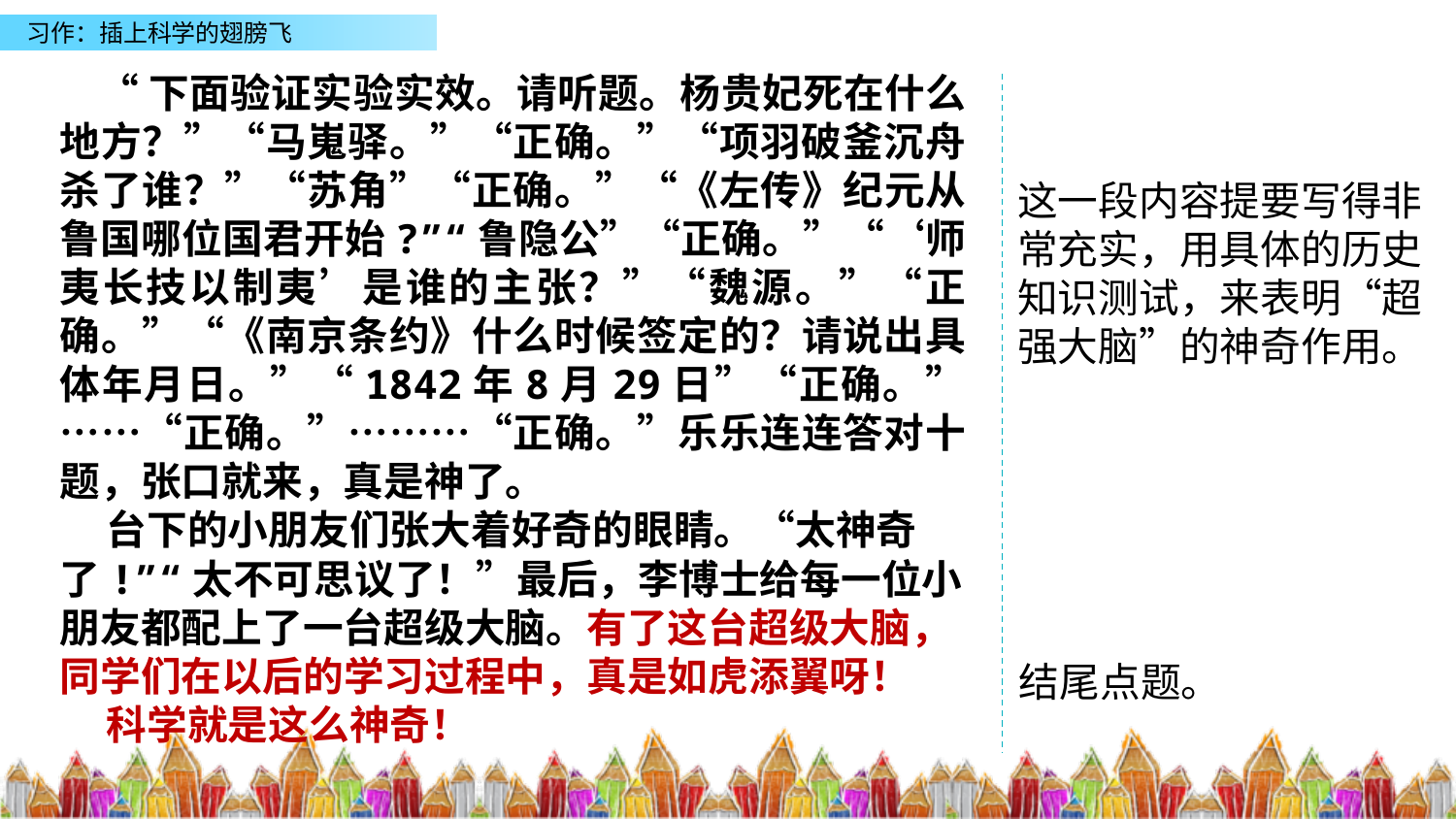

“下面验证实验实效。请听题。杨贵妃死在什么地方？”“马嵬驿。”“正确。”“项羽破釜沉舟杀了谁？”“苏角”“正确。”“《左传》纪元从鲁国哪位国君开始?”“鲁隐公”“正确。”“‘师夷长技以制夷’是谁的主张？”“魏源。”“正确。”“《南京条约》什么时候签定的？请说出具体年月日。”“1842年8月29日”“正确。”……“正确。”………“正确。”乐乐连连答对十题，张口就来，真是神了。
    台下的小朋友们张大着好奇的眼睛。“太神奇了!”“太不可思议了！”最后，李博士给每一位小朋友都配上了一台超级大脑。有了这台超级大脑，同学们在以后的学习过程中，真是如虎添翼呀！
    科学就是这么神奇！
这一段内容提要写得非常充实，用具体的历史知识测试，来表明“超强大脑”的神奇作用。
结尾点题。